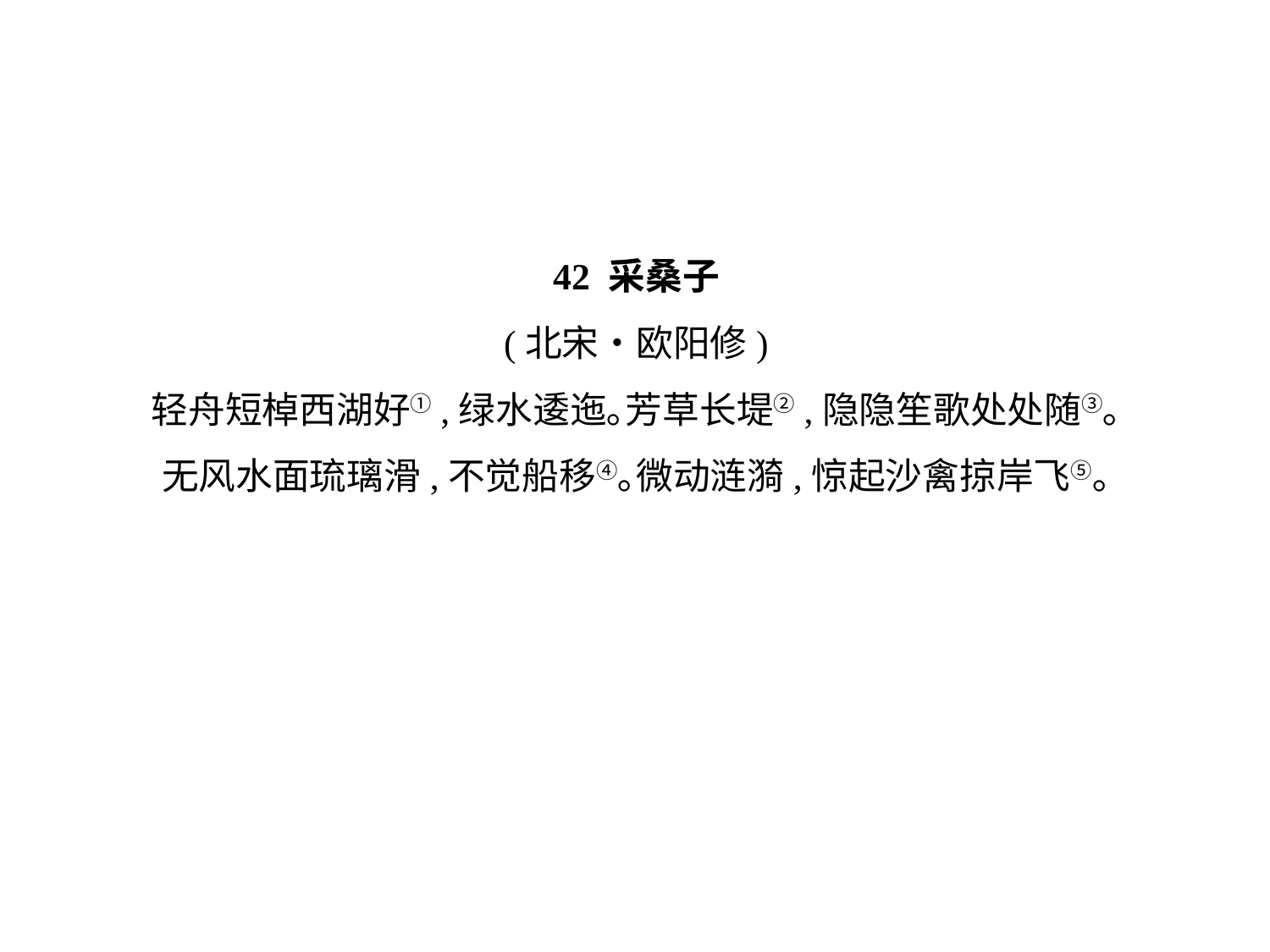

42 采桑子
(北宋•欧阳修)
轻舟短棹西湖好①,绿水逶迤｡芳草长堤②,隐隐笙歌处处随③｡
无风水面琉璃滑,不觉船移④｡微动涟漪,惊起沙禽掠岸飞⑤｡